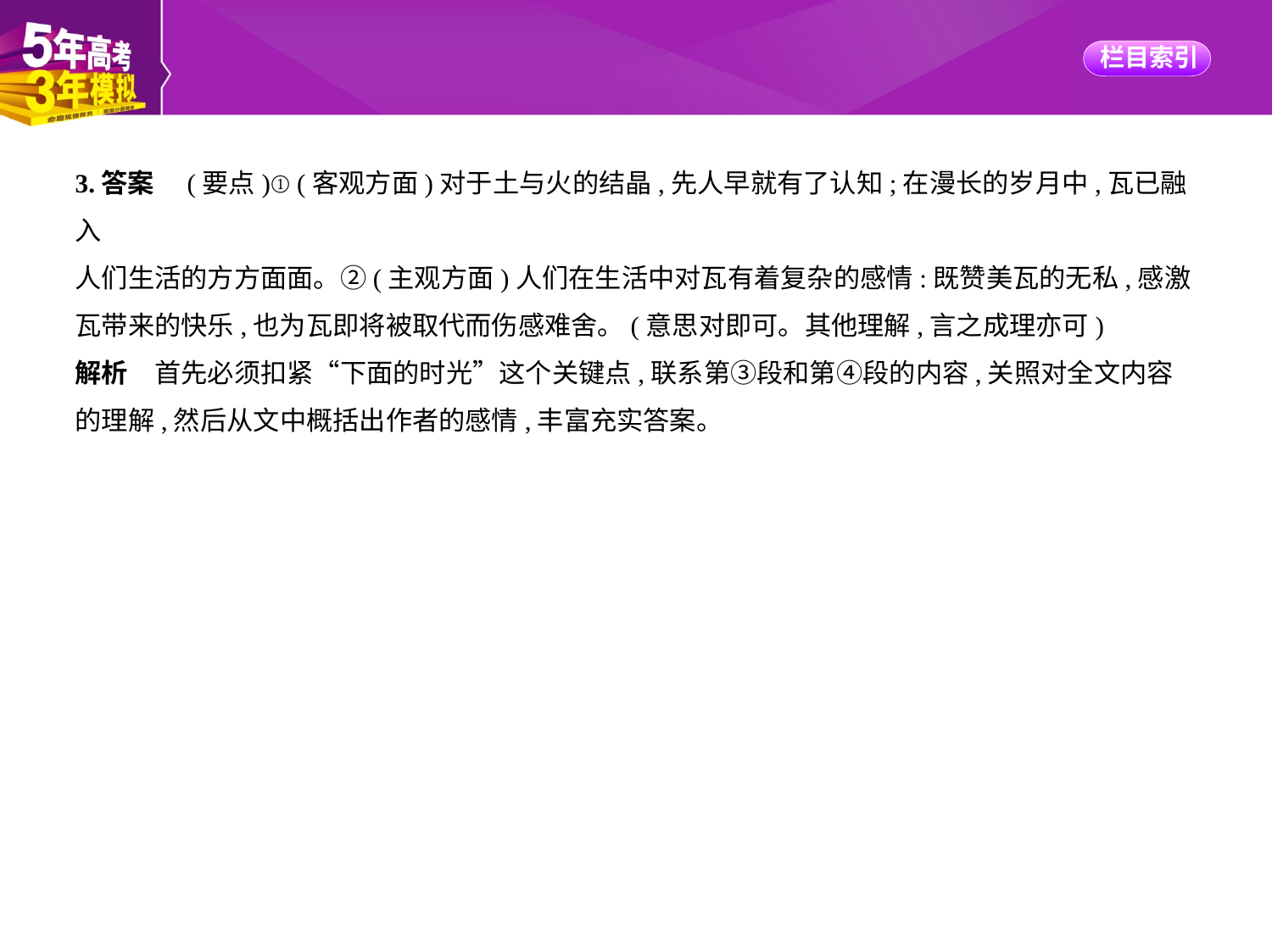

3.答案　(要点)①(客观方面)对于土与火的结晶,先人早就有了认知;在漫长的岁月中,瓦已融入
人们生活的方方面面。②(主观方面)人们在生活中对瓦有着复杂的感情:既赞美瓦的无私,感激
瓦带来的快乐,也为瓦即将被取代而伤感难舍。(意思对即可。其他理解,言之成理亦可)
解析　首先必须扣紧“下面的时光”这个关键点,联系第③段和第④段的内容,关照对全文内容
的理解,然后从文中概括出作者的感情,丰富充实答案。